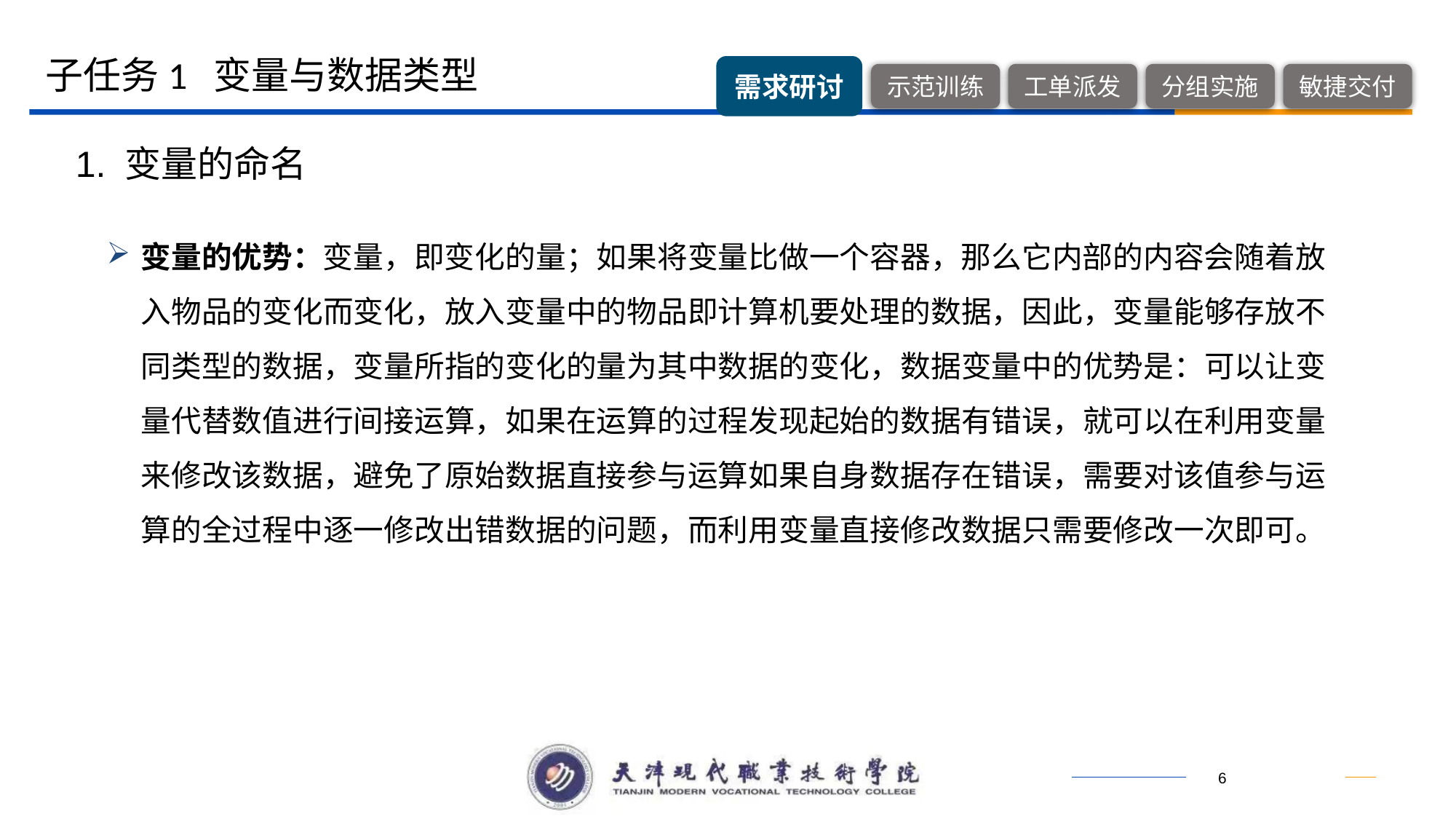

子任务1  变量与数据类型

1. 变量的命名
变量的优势：变量，即变化的量；如果将变量比做一个容器，那么它内部的内容会随着放入物品的变化而变化，放入变量中的物品即计算机要处理的数据，因此，变量能够存放不同类型的数据，变量所指的变化的量为其中数据的变化，数据变量中的优势是：可以让变量代替数值进行间接运算，如果在运算的过程发现起始的数据有错误，就可以在利用变量来修改该数据，避免了原始数据直接参与运算如果自身数据存在错误，需要对该值参与运算的全过程中逐一修改出错数据的问题，而利用变量直接修改数据只需要修改一次即可。